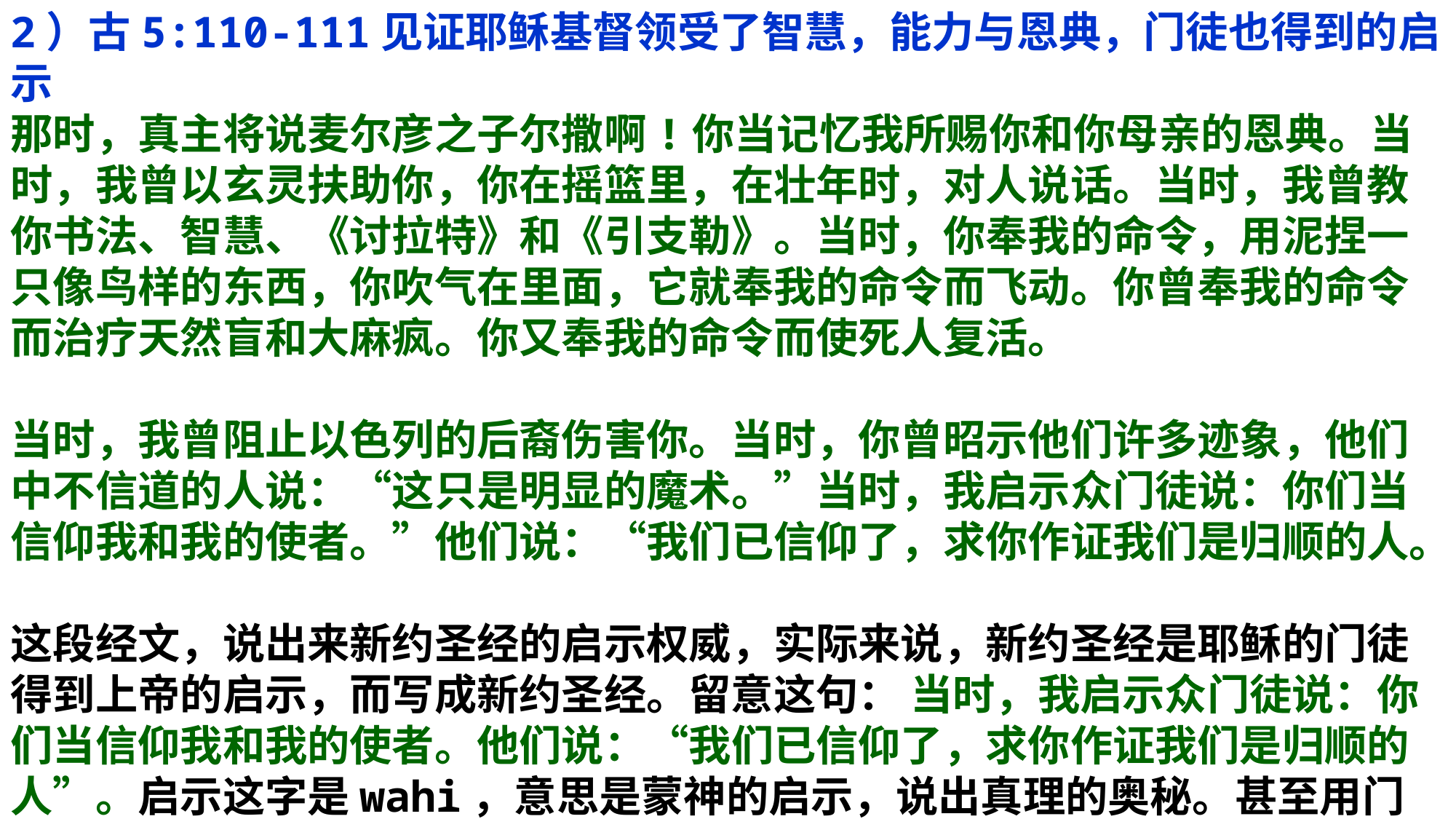

2）古5:110-111见证耶稣基督领受了智慧，能力与恩典，门徒也得到的启示
那时，真主将说麦尔彦之子尔撒啊!你当记忆我所赐你和你母亲的恩典。当时，我曾以玄灵扶助你，你在摇篮里，在壮年时，对人说话。当时，我曾教你书法、智慧、《讨拉特》和《引支勒》。当时，你奉我的命令，用泥捏一只像鸟样的东西，你吹气在里面，它就奉我的命令而飞动。你曾奉我的命令而治疗天然盲和大麻疯。你又奉我的命令而使死人复活。

当时，我曾阻止以色列的后裔伤害你。当时，你曾昭示他们许多迹象，他们中不信道的人说：“这只是明显的魔术。”当时，我启示众门徒说：你们当信仰我和我的使者。”他们说：“我们已信仰了，求你作证我们是归顺的人。

这段经文，说出来新约圣经的启示权威，实际来说，新约圣经是耶稣的门徒得到上帝的启示，而写成新约圣经。留意这句： 当时，我启示众门徒说：你们当信仰我和我的使者。他们说：“我们已信仰了，求你作证我们是归顺的人”。启示这字是wahi，意思是蒙神的启示，说出真理的奥秘。甚至用门徒的口见证，他们是归信真主的穆斯林。